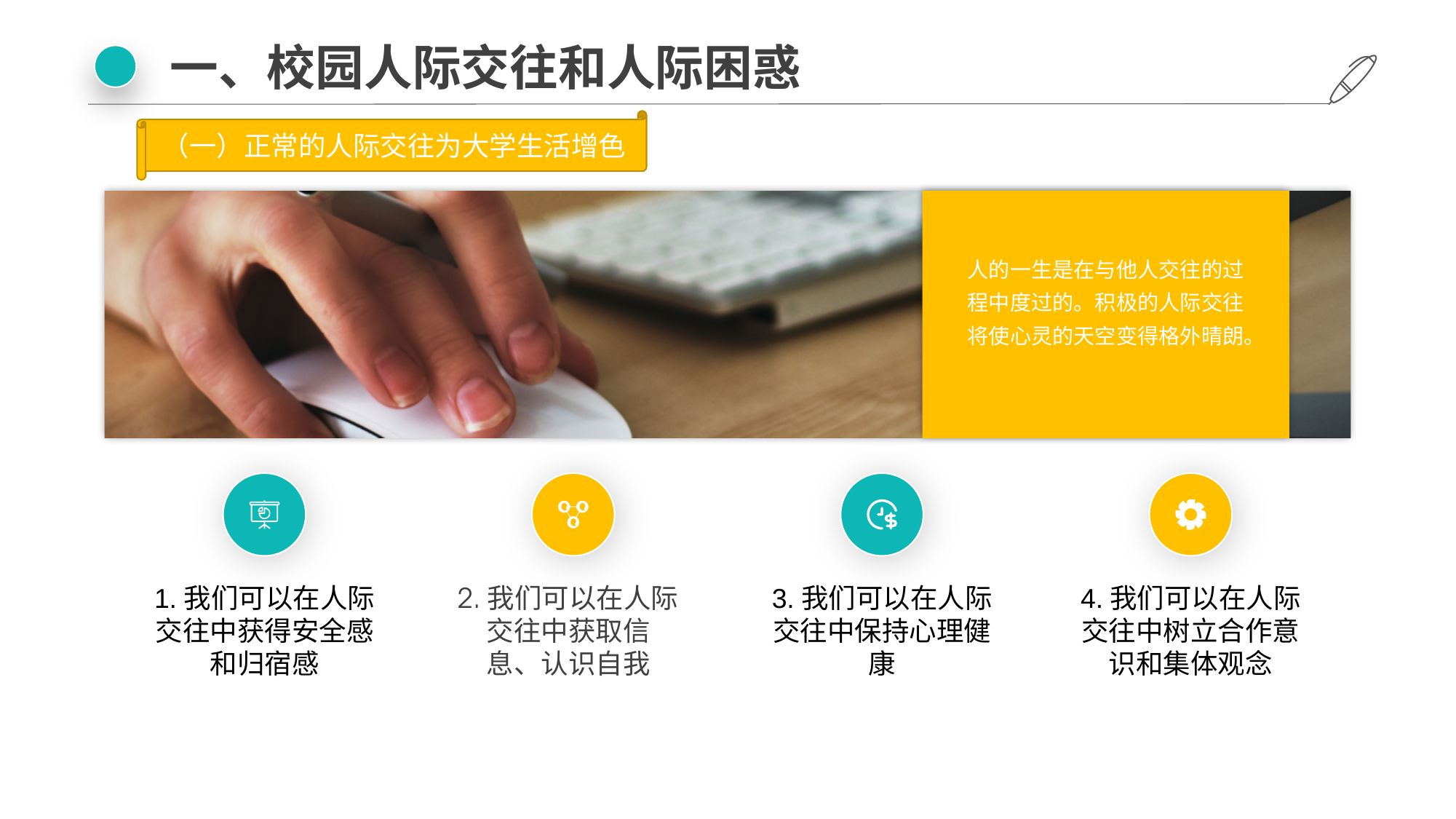

一、校园人际交往和人际困惑

（一）正常的人际交往为大学生活增色

人的一生是在与他人交往的过程中度过的。积极的人际交往将使心灵的天空变得格外晴朗。

1.我们可以在人际交往中获得安全感和归宿感
2.我们可以在人际交往中获取信
息、认识自我
3.我们可以在人际交往中保持心理健康
4.我们可以在人际交往中树立合作意识和集体观念